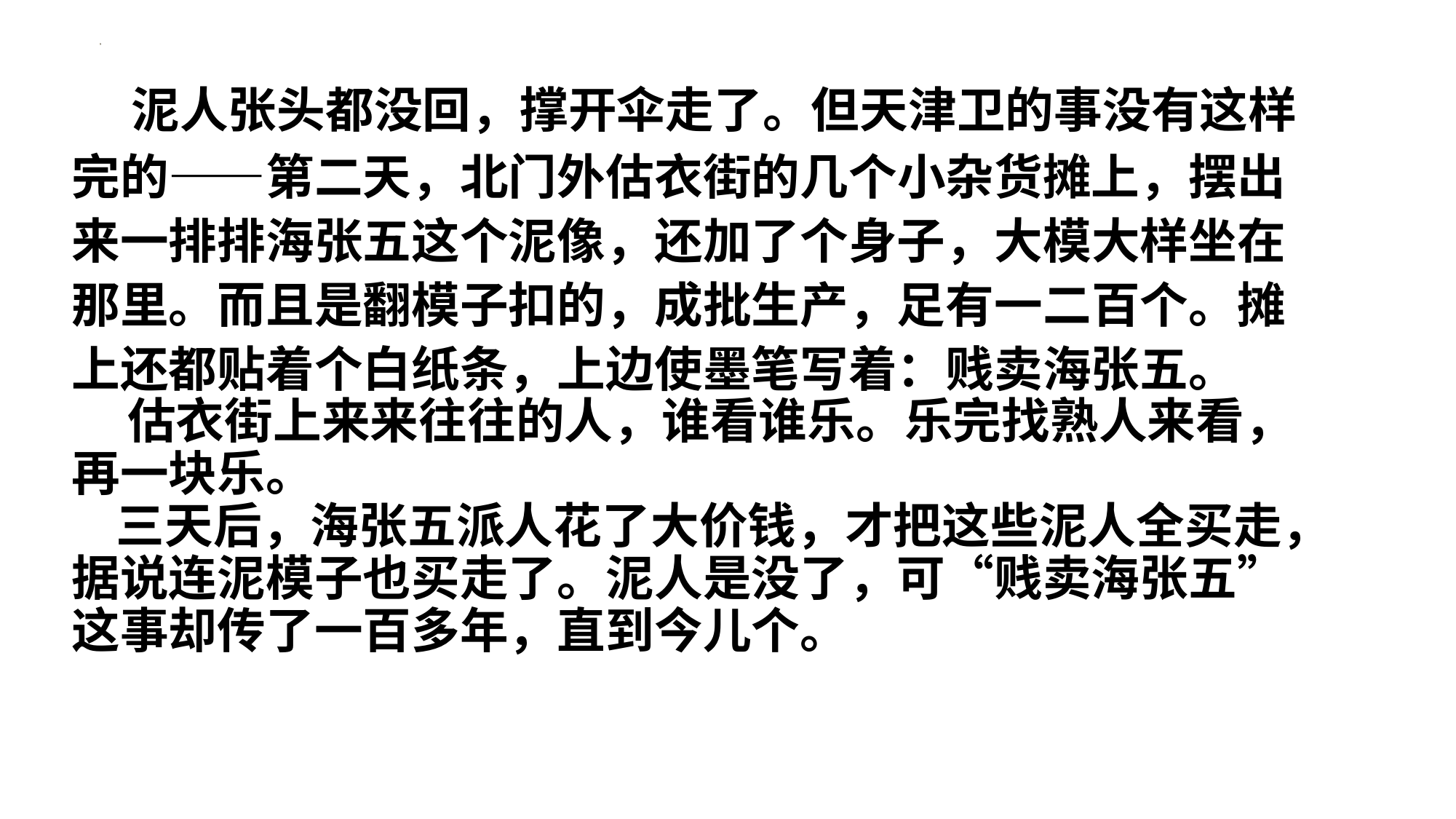

泥人张头都没回，撑开伞走了。但天津卫的事没有这样完的——第二天，北门外估衣街的几个小杂货摊上，摆出来一排排海张五这个泥像，还加了个身子，大模大样坐在那里。而且是翻模子扣的，成批生产，足有一二百个。摊上还都贴着个白纸条，上边使墨笔写着：贱卖海张五。
    估衣街上来来往往的人，谁看谁乐。乐完找熟人来看，再一块乐。
   三天后，海张五派人花了大价钱，才把这些泥人全买走，据说连泥模子也买走了。泥人是没了，可“贱卖海张五”这事却传了一百多年，直到今儿个。